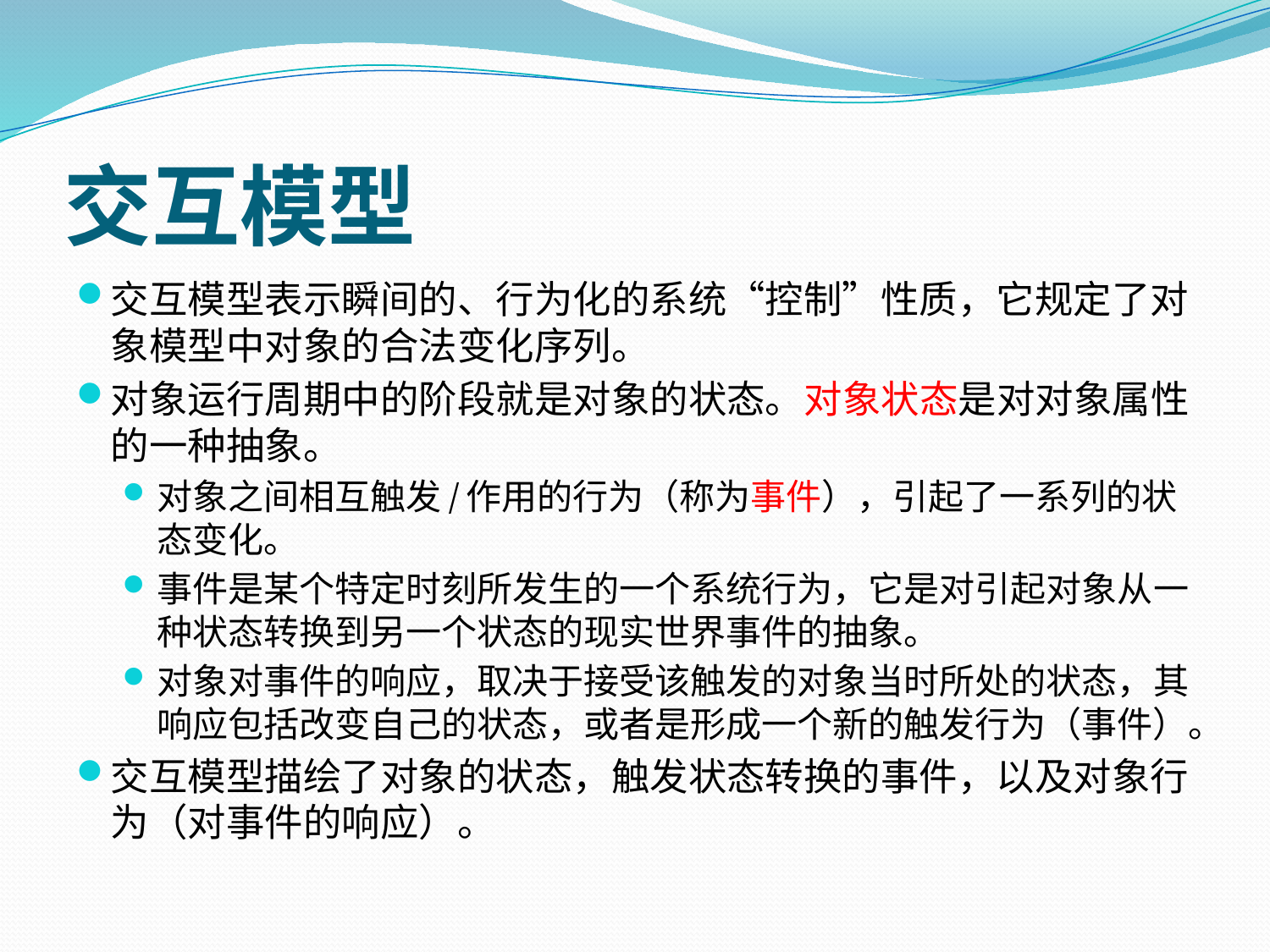

# 交互模型
交互模型表示瞬间的、行为化的系统“控制”性质，它规定了对象模型中对象的合法变化序列。
对象运行周期中的阶段就是对象的状态。对象状态是对对象属性的一种抽象。
对象之间相互触发/作用的行为（称为事件），引起了一系列的状态变化。
事件是某个特定时刻所发生的一个系统行为，它是对引起对象从一种状态转换到另一个状态的现实世界事件的抽象。
对象对事件的响应，取决于接受该触发的对象当时所处的状态，其响应包括改变自己的状态，或者是形成一个新的触发行为（事件）。
交互模型描绘了对象的状态，触发状态转换的事件，以及对象行为（对事件的响应）。